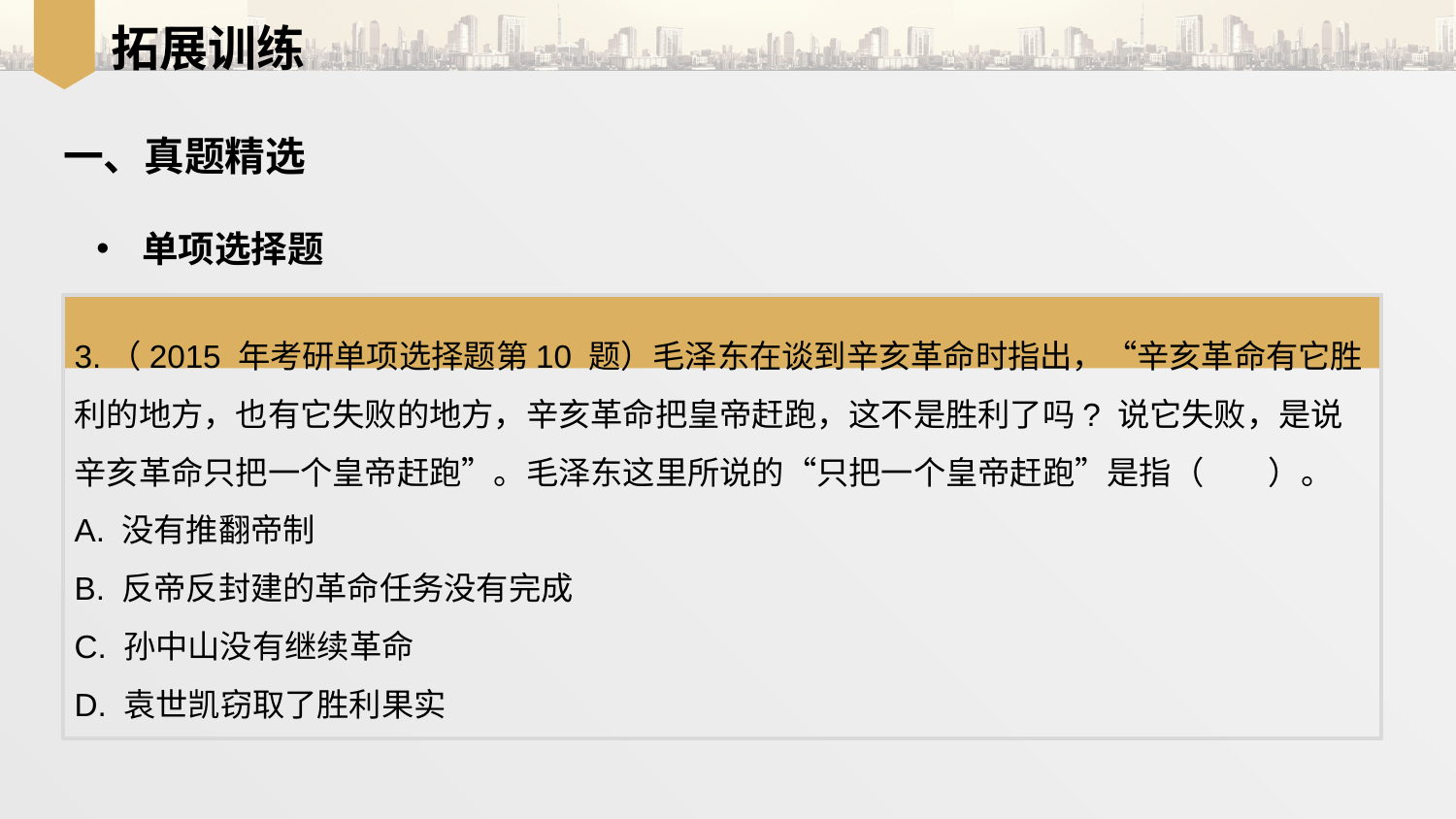

拓展训练
一、真题精选
单项选择题

3.（2015 年考研单项选择题第10 题）毛泽东在谈到辛亥革命时指出，“辛亥革命有它胜利的地方，也有它失败的地方，辛亥革命把皇帝赶跑，这不是胜利了吗? 说它失败，是说辛亥革命只把一个皇帝赶跑”。毛泽东这里所说的“只把一个皇帝赶跑”是指（　　）。
A. 没有推翻帝制
B. 反帝反封建的革命任务没有完成
C. 孙中山没有继续革命
D. 袁世凯窃取了胜利果实